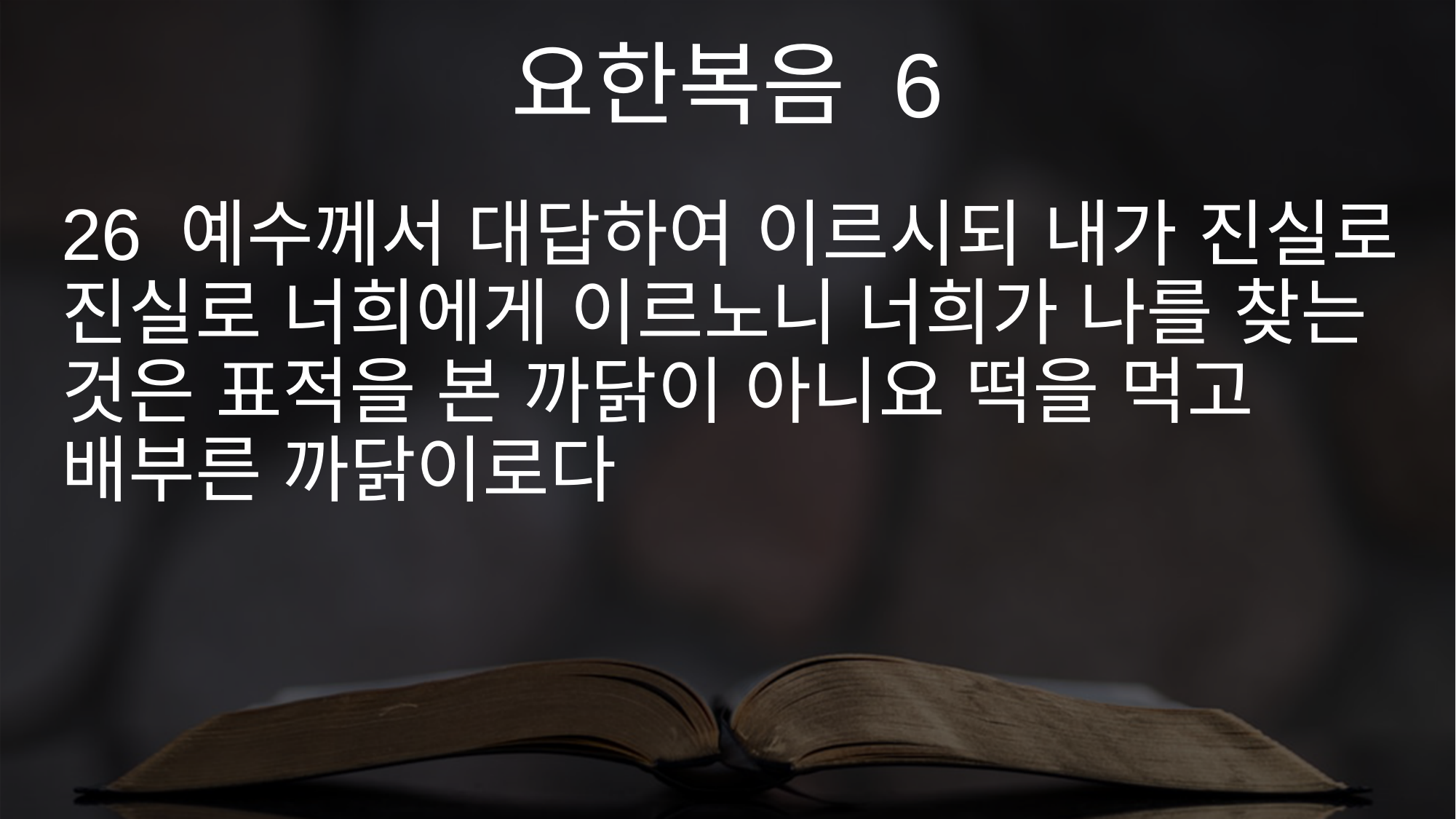

요한복음 6
26 예수께서 대답하여 이르시되 내가 진실로 진실로 너희에게 이르노니 너희가 나를 찾는 것은 표적을 본 까닭이 아니요 떡을 먹고 배부른 까닭이로다